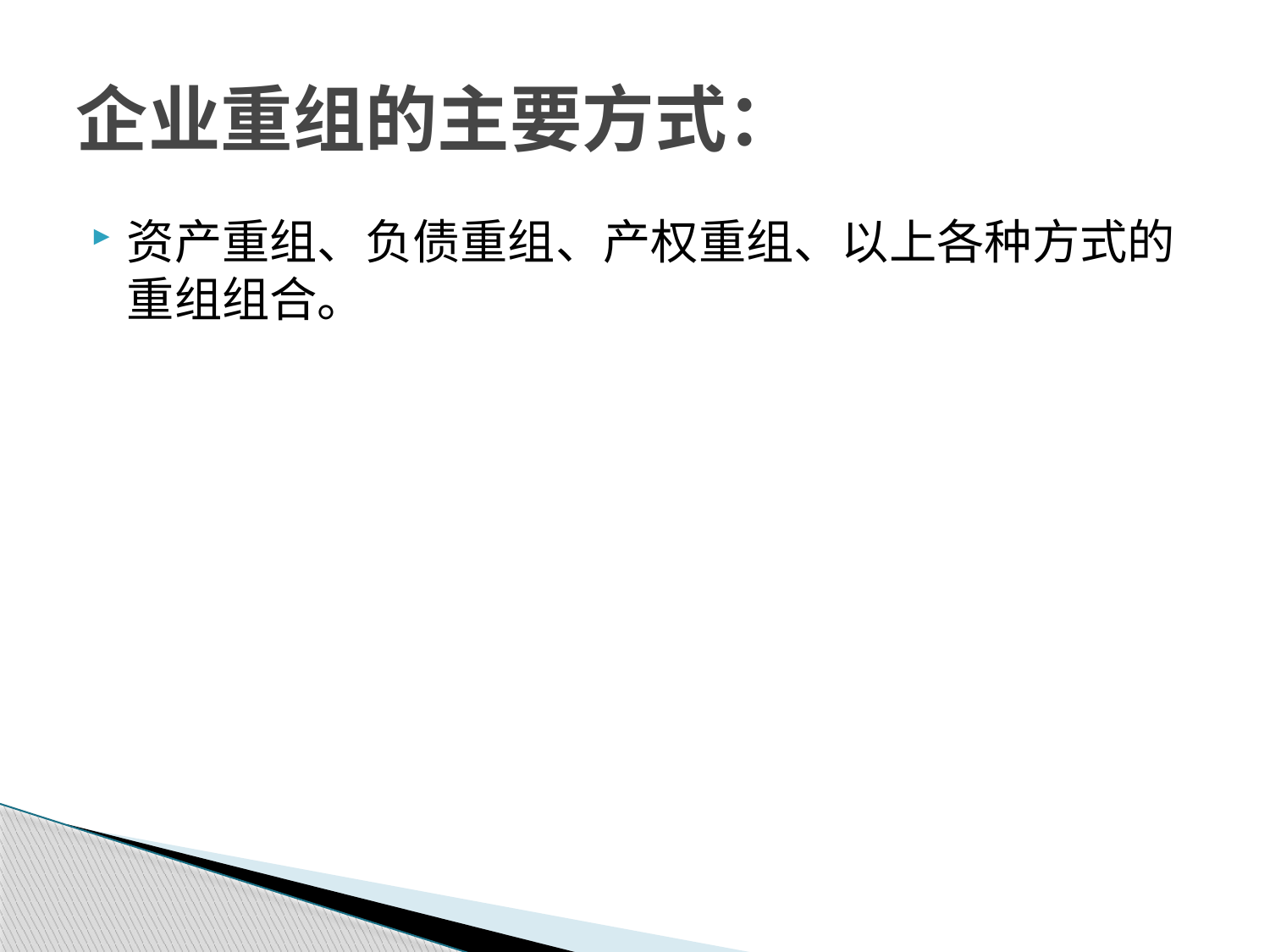

# 企业重组的主要方式：
资产重组、负债重组、产权重组、以上各种方式的重组组合。